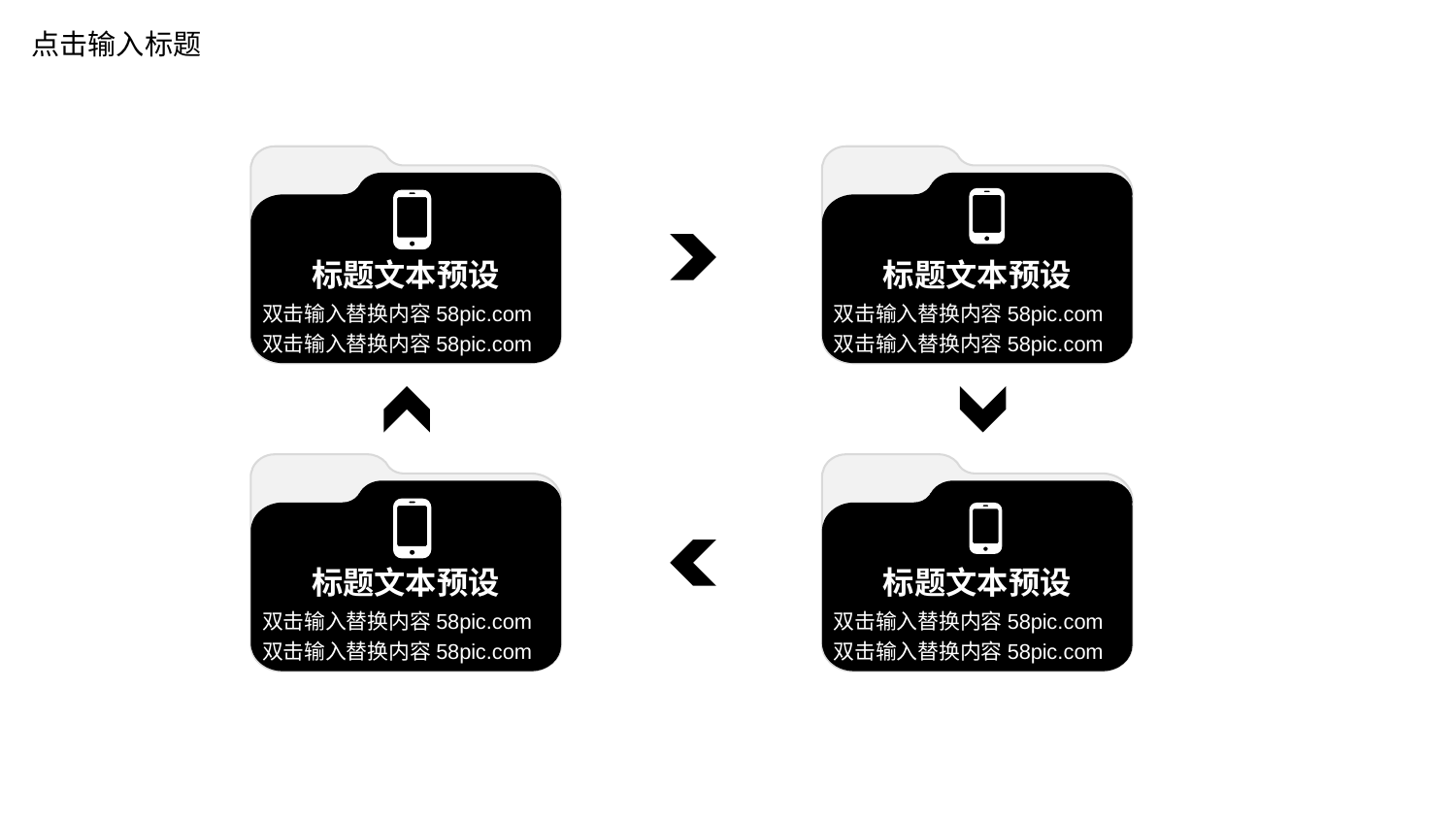

点击输入标题

标题文本预设
双击输入替换内容58pic.com双击输入替换内容58pic.com

标题文本预设
双击输入替换内容58pic.com双击输入替换内容58pic.com

标题文本预设
双击输入替换内容58pic.com双击输入替换内容58pic.com

标题文本预设
双击输入替换内容58pic.com双击输入替换内容58pic.com